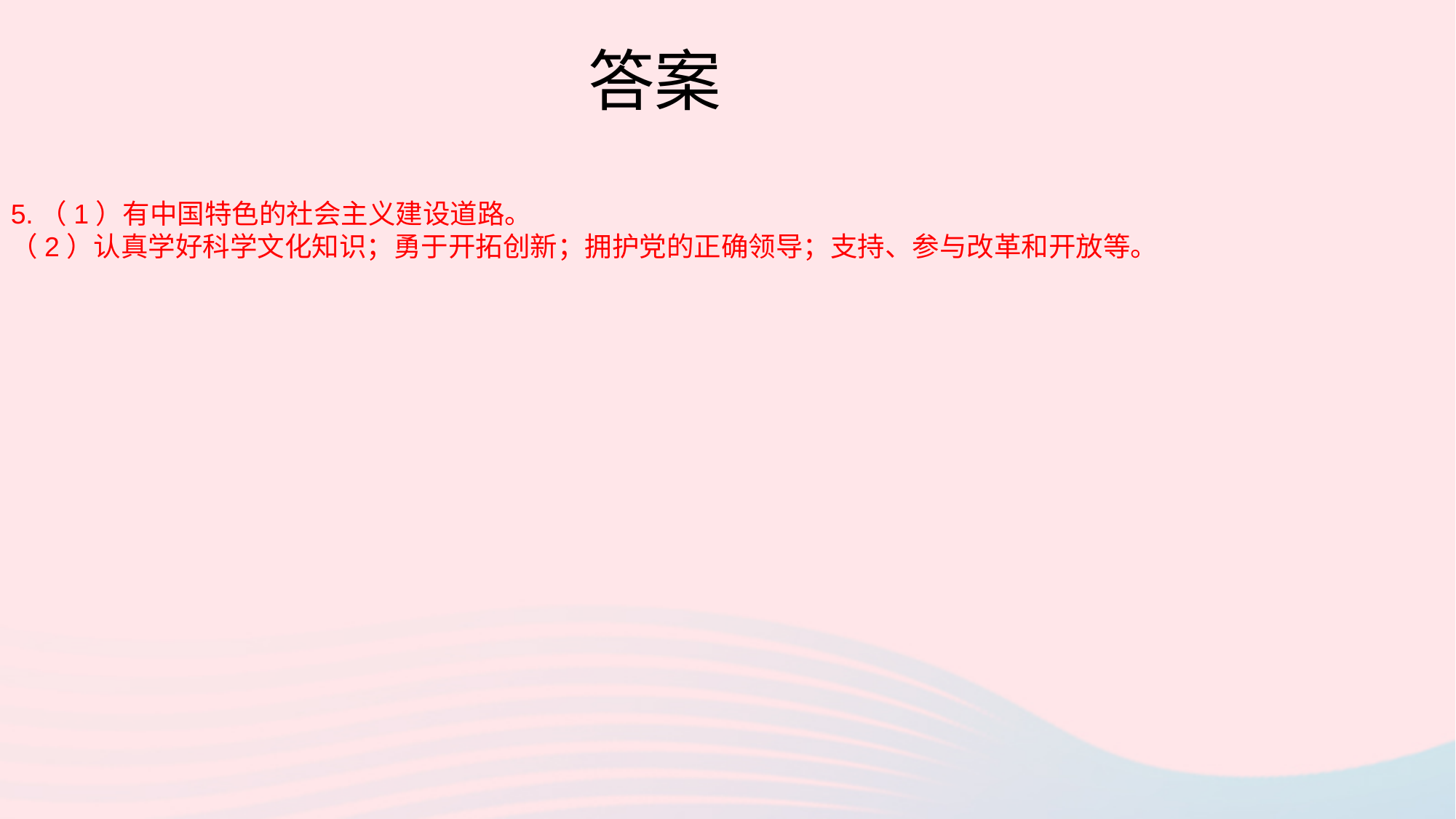

答案
5.（1）有中国特色的社会主义建设道路。
（2）认真学好科学文化知识；勇于开拓创新；拥护党的正确领导；支持、参与改革和开放等。